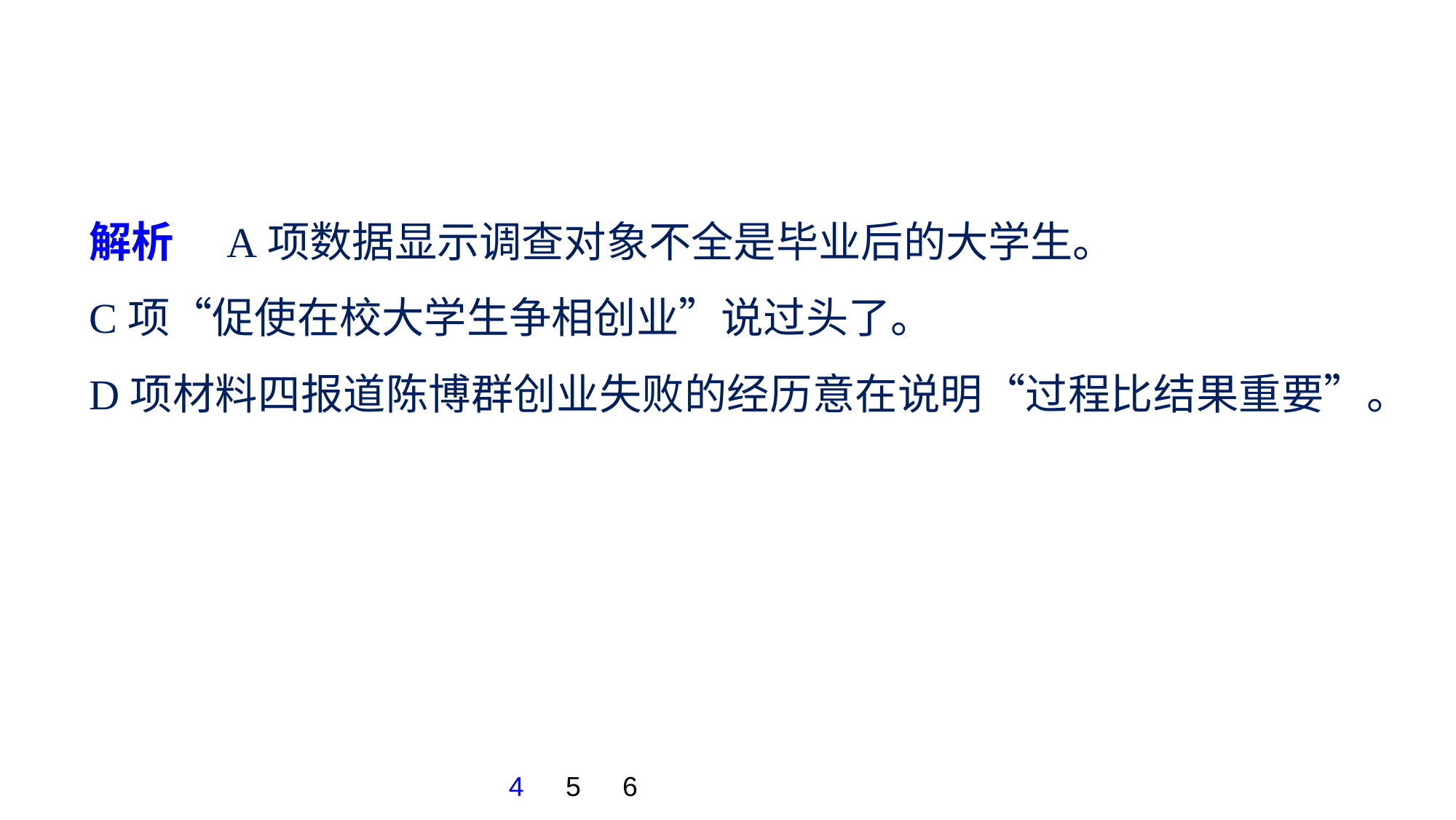

解析　A项数据显示调查对象不全是毕业后的大学生。
C项“促使在校大学生争相创业”说过头了。
D项材料四报道陈博群创业失败的经历意在说明“过程比结果重要”。
4
5
6